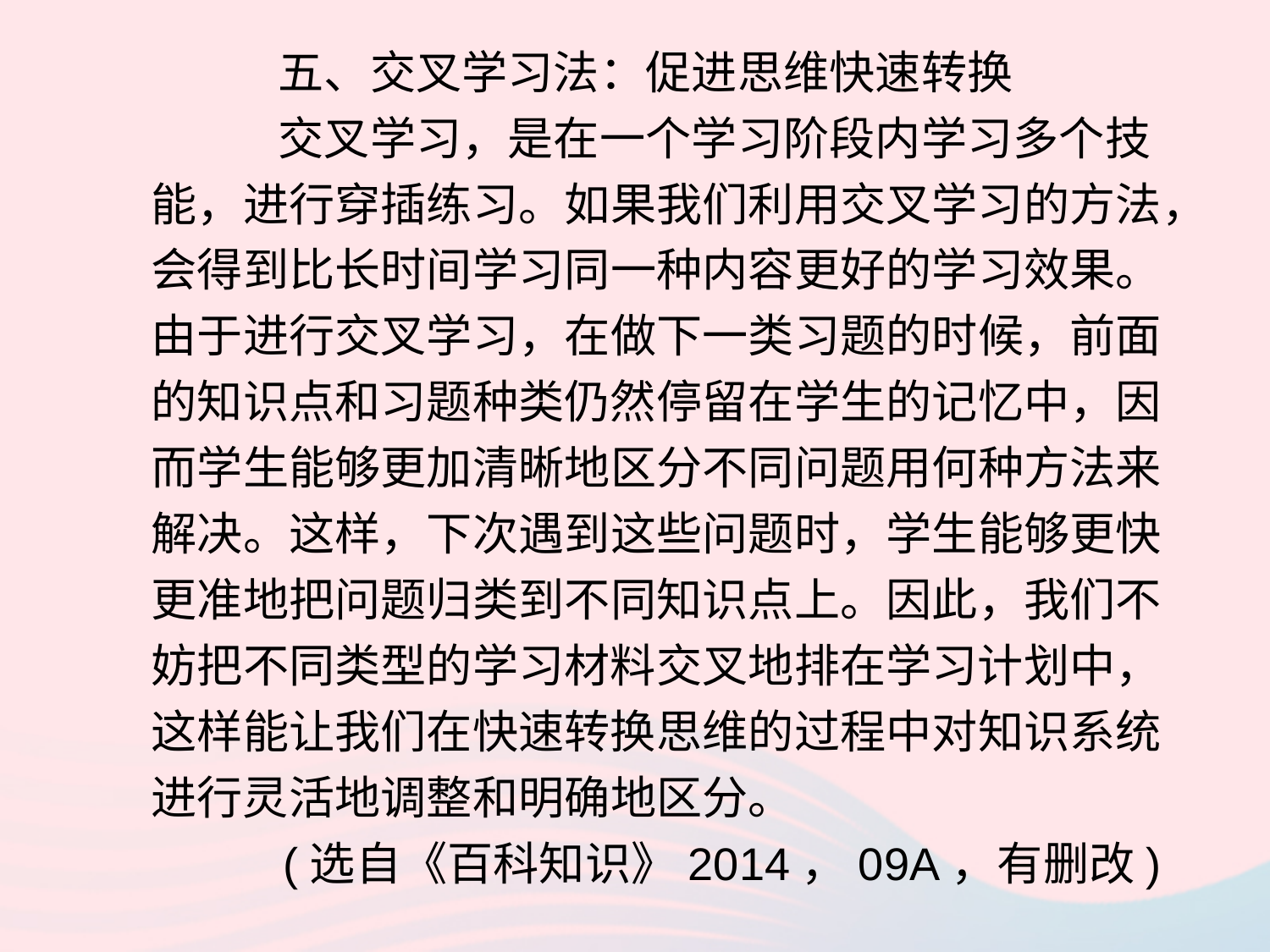

五、交叉学习法：促进思维快速转换
	交叉学习，是在一个学习阶段内学习多个技能，进行穿插练习。如果我们利用交叉学习的方法，会得到比长时间学习同一种内容更好的学习效果。由于进行交叉学习，在做下一类习题的时候，前面的知识点和习题种类仍然停留在学生的记忆中，因而学生能够更加清晰地区分不同问题用何种方法来解决。这样，下次遇到这些问题时，学生能够更快更准地把问题归类到不同知识点上。因此，我们不妨把不同类型的学习材料交叉地排在学习计划中，这样能让我们在快速转换思维的过程中对知识系统进行灵活地调整和明确地区分。
(选自《百科知识》2014，09A，有删改)